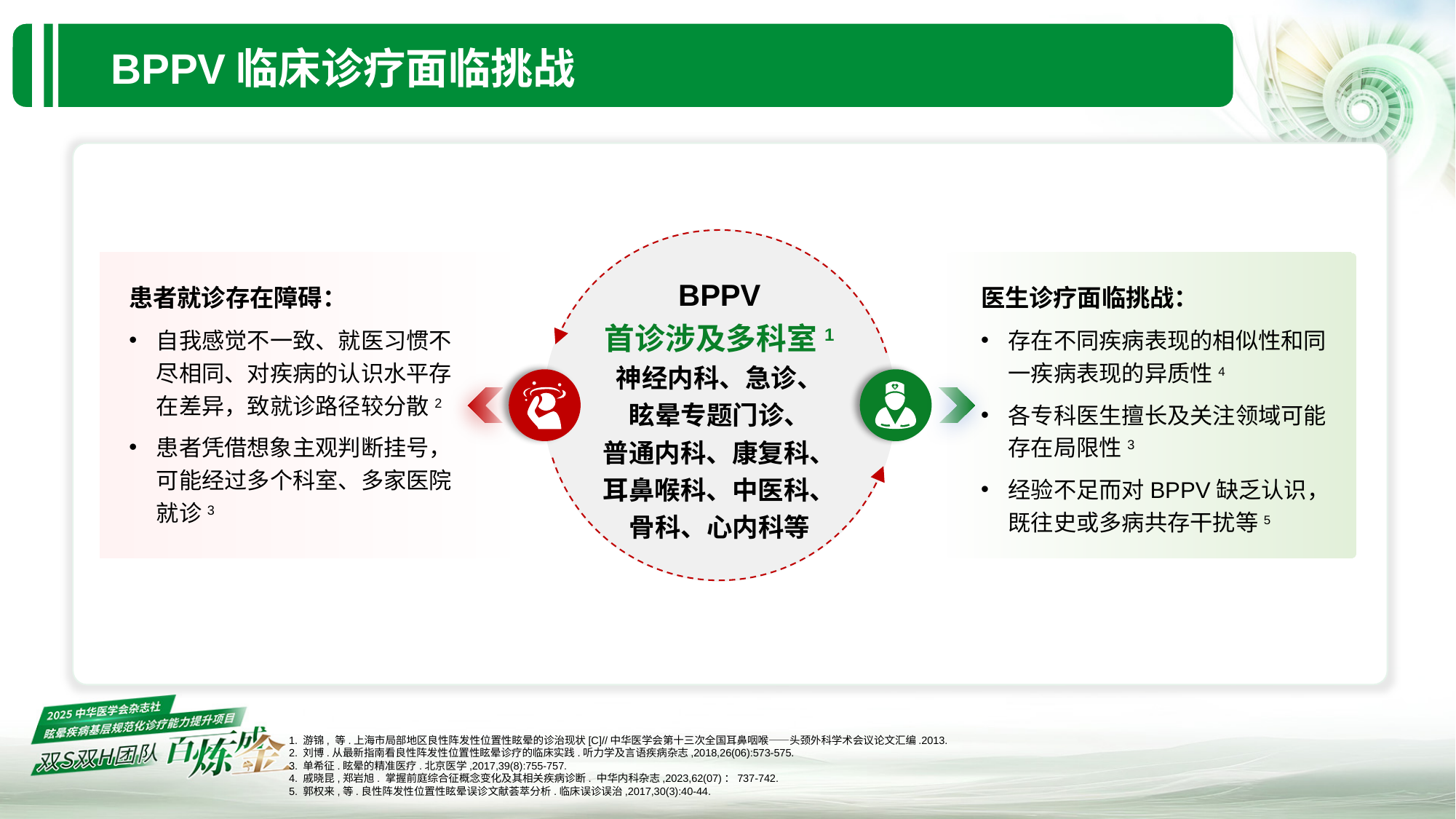

BPPV临床诊疗面临挑战

BPPV
首诊涉及多科室1
神经内科、急诊、
眩晕专题门诊、
普通内科、康复科、耳鼻喉科、中医科、骨科、心内科等
患者就诊存在障碍：
自我感觉不一致、就医习惯不尽相同、对疾病的认识水平存在差异，致就诊路径较分散2
患者凭借想象主观判断挂号，可能经过多个科室、多家医院就诊3
医生诊疗面临挑战：
存在不同疾病表现的相似性和同一疾病表现的异质性4
各专科医生擅长及关注领域可能存在局限性3
经验不足而对BPPV缺乏认识，既往史或多病共存干扰等5

1. 游锦, 等.上海市局部地区良性阵发性位置性眩晕的诊治现状[C]//中华医学会第十三次全国耳鼻咽喉——头颈外科学术会议论文汇编.2013.
2. 刘博.从最新指南看良性阵发性位置性眩晕诊疗的临床实践.听力学及言语疾病杂志,2018,26(06):573-575.
3. 单希征.眩晕的精准医疗.北京医学,2017,39(8):755-757.
4. 戚晓昆,郑岩旭. 掌握前庭综合征概念变化及其相关疾病诊断. 中华内科杂志,2023,62(07)：737-742.
5. 郭权来,等.良性阵发性位置性眩晕误诊文献荟萃分析.临床误诊误治,2017,30(3):40-44.